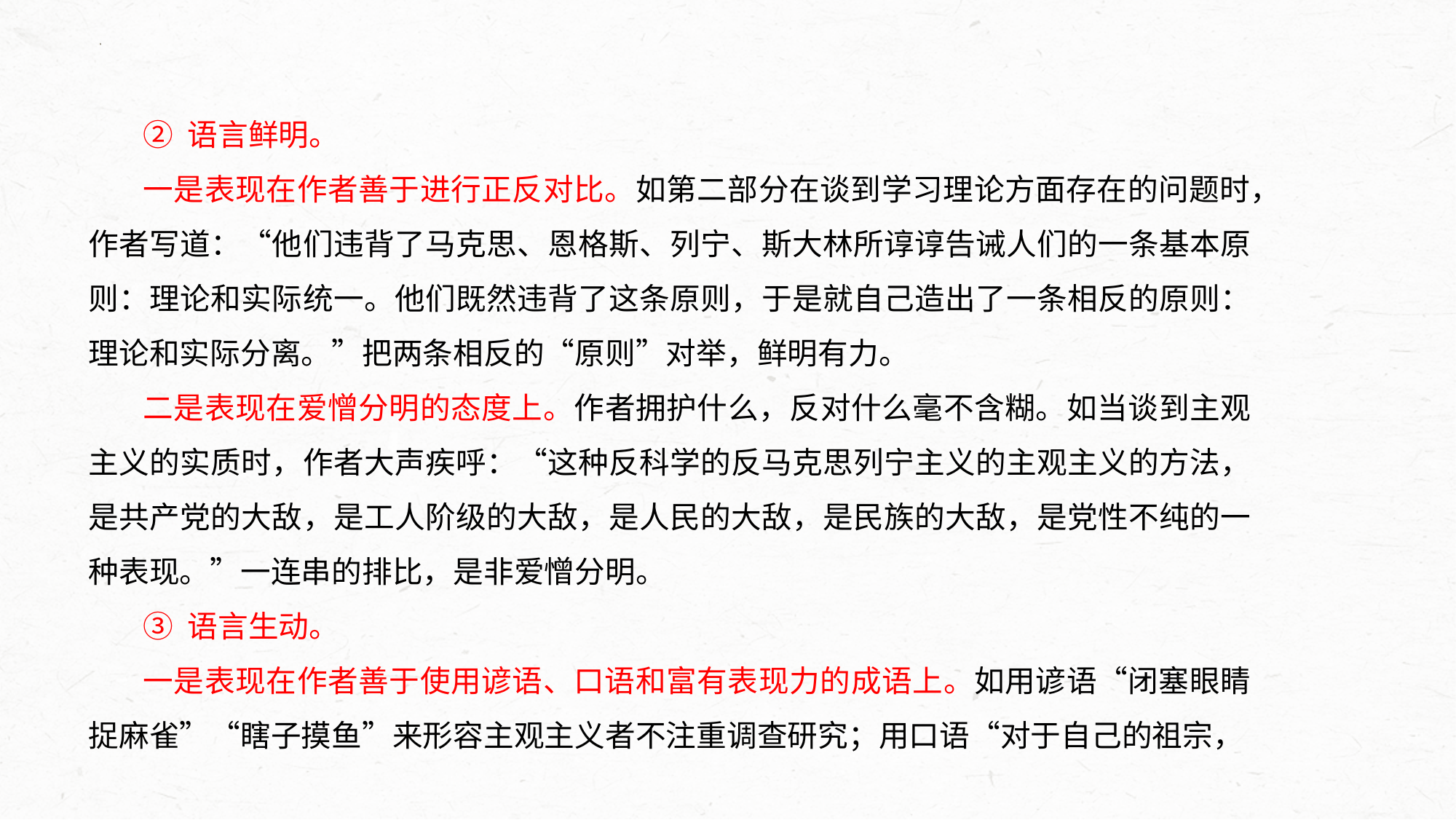

② 语言鲜明。
一是表现在作者善于进行正反对比。如第二部分在谈到学习理论方面存在的问题时，作者写道：“他们违背了马克思、恩格斯、列宁、斯大林所谆谆告诫人们的一条基本原则：理论和实际统一。他们既然违背了这条原则，于是就自己造出了一条相反的原则：理论和实际分离。”把两条相反的“原则”对举，鲜明有力。
二是表现在爱憎分明的态度上。作者拥护什么，反对什么毫不含糊。如当谈到主观主义的实质时，作者大声疾呼：“这种反科学的反马克思列宁主义的主观主义的方法，是共产党的大敌，是工人阶级的大敌，是人民的大敌，是民族的大敌，是党性不纯的一种表现。”一连串的排比，是非爱憎分明。
③ 语言生动。
一是表现在作者善于使用谚语、口语和富有表现力的成语上。如用谚语“闭塞眼睛捉麻雀”“瞎子摸鱼”来形容主观主义者不注重调查研究；用口语“对于自己的祖宗，